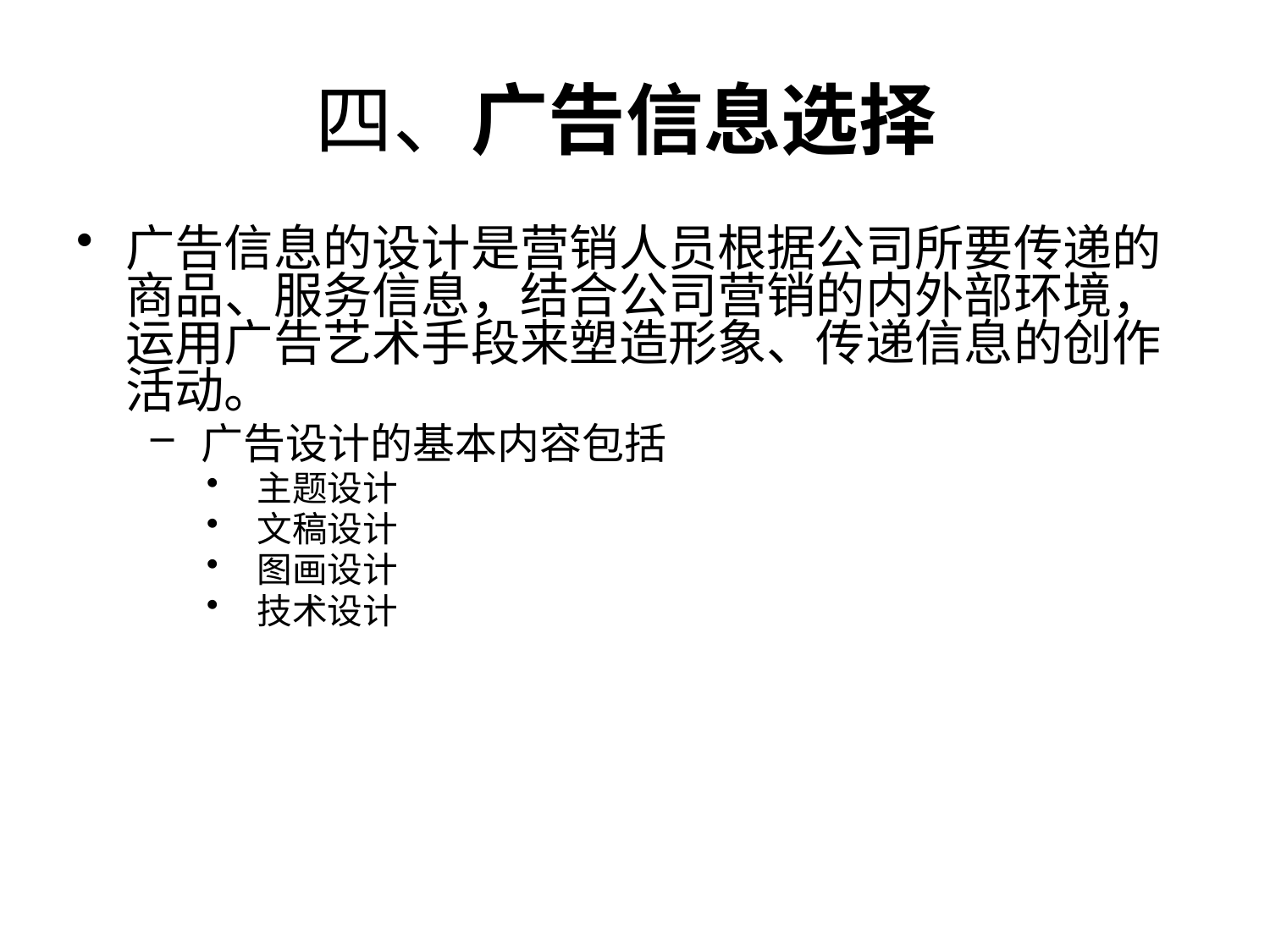

# 四、广告信息选择
广告信息的设计是营销人员根据公司所要传递的商品、服务信息，结合公司营销的内外部环境，运用广告艺术手段来塑造形象、传递信息的创作活动。
广告设计的基本内容包括
主题设计
文稿设计
图画设计
技术设计